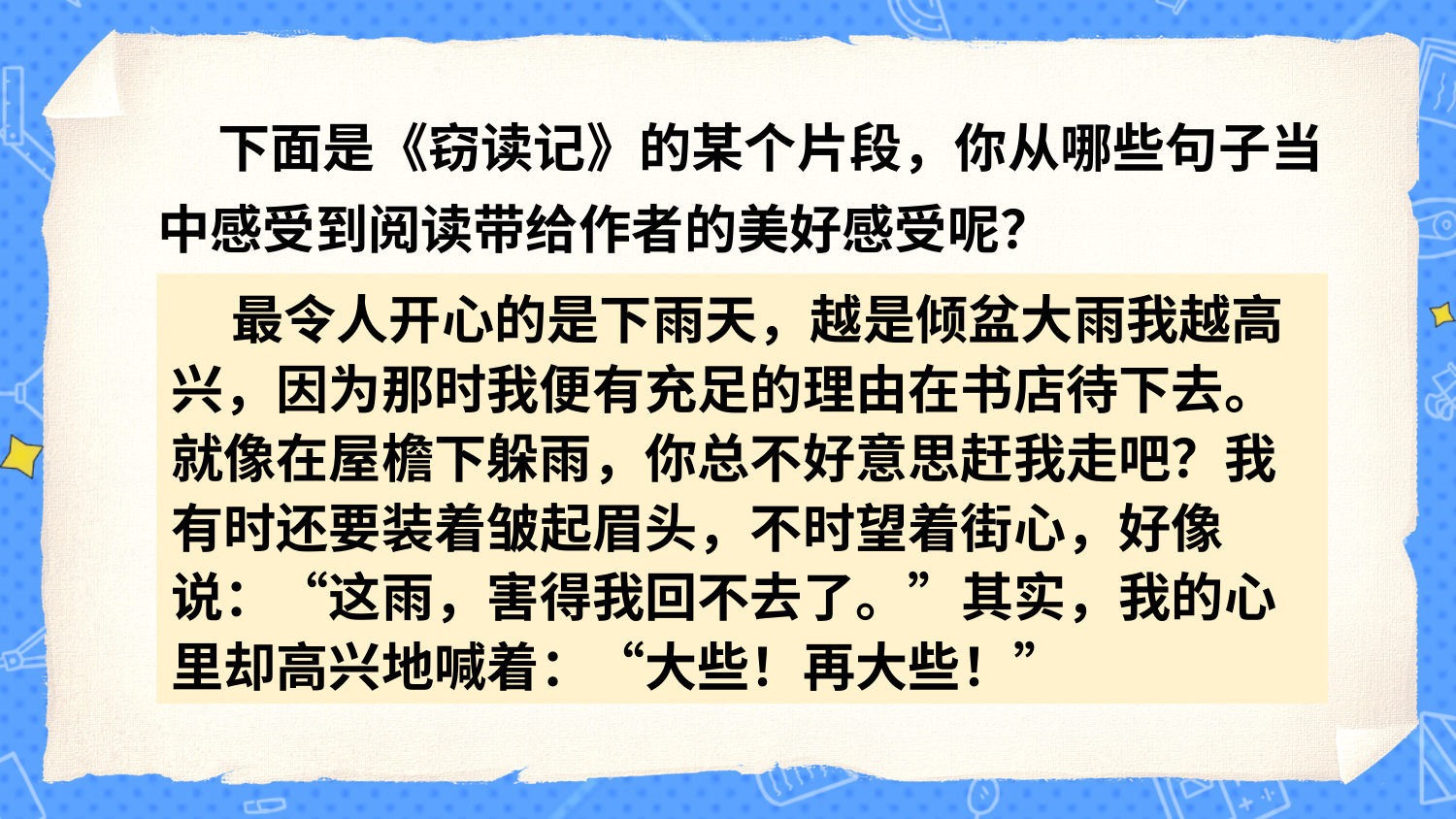

下面是《窃读记》的某个片段，你从哪些句子当中感受到阅读带给作者的美好感受呢？
    最令人开心的是下雨天，越是倾盆大雨我越高兴，因为那时我便有充足的理由在书店待下去。就像在屋檐下躲雨，你总不好意思赶我走吧？我有时还要装着皱起眉头，不时望着街心，好像说：“这雨，害得我回不去了。”其实，我的心里却高兴地喊着：“大些！再大些！”